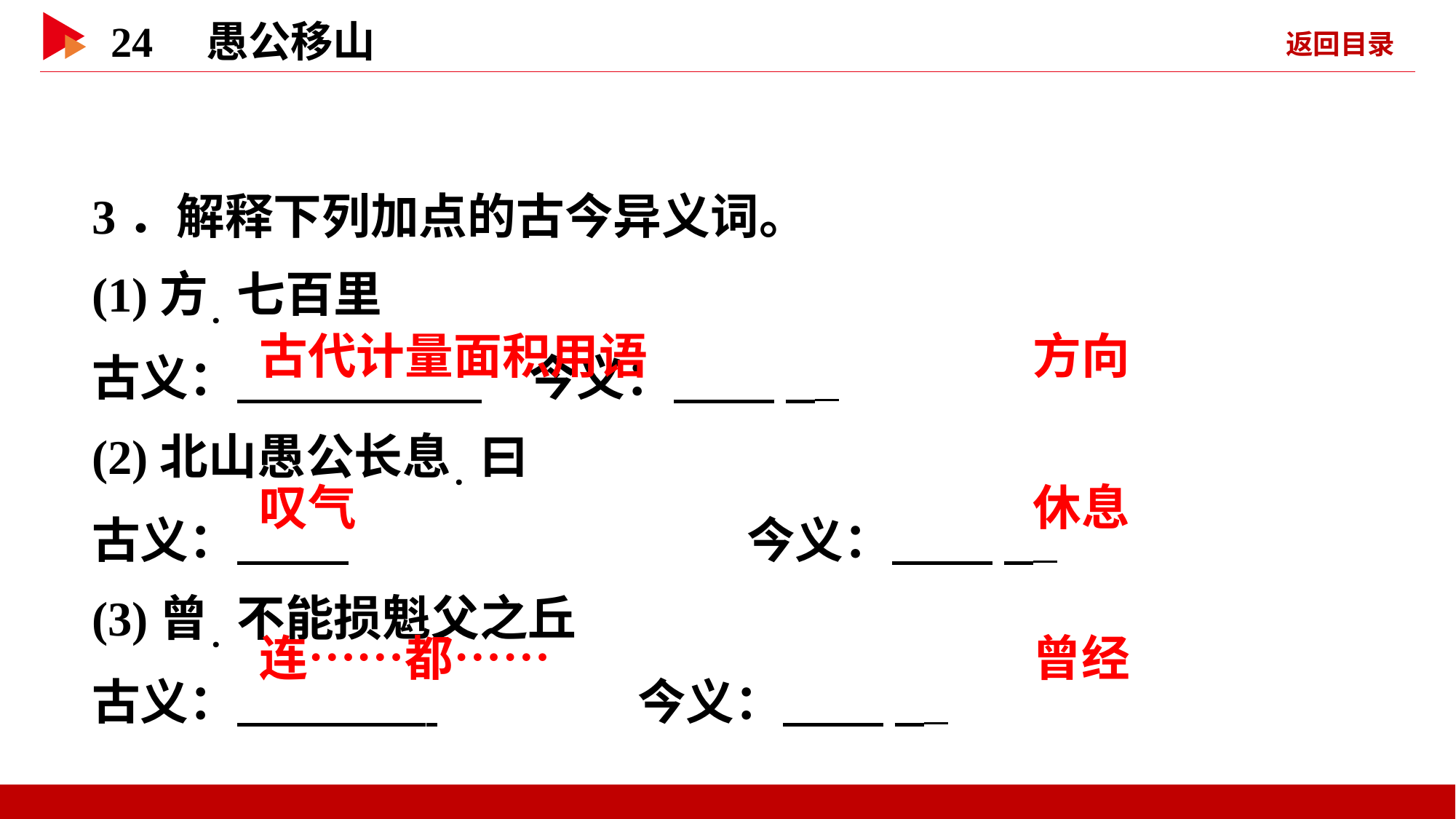

3．解释下列加点的古今异义词。
(1)方．七百里
古义：                      	今义：         _
(2)北山愚公长息．曰
古义：          				今义：         _
(3)曾．不能损魁父之丘
古义：                  		今义：         _
 古代计量面积用语
 方向
 叹气
 休息
 连……都……
 曾经